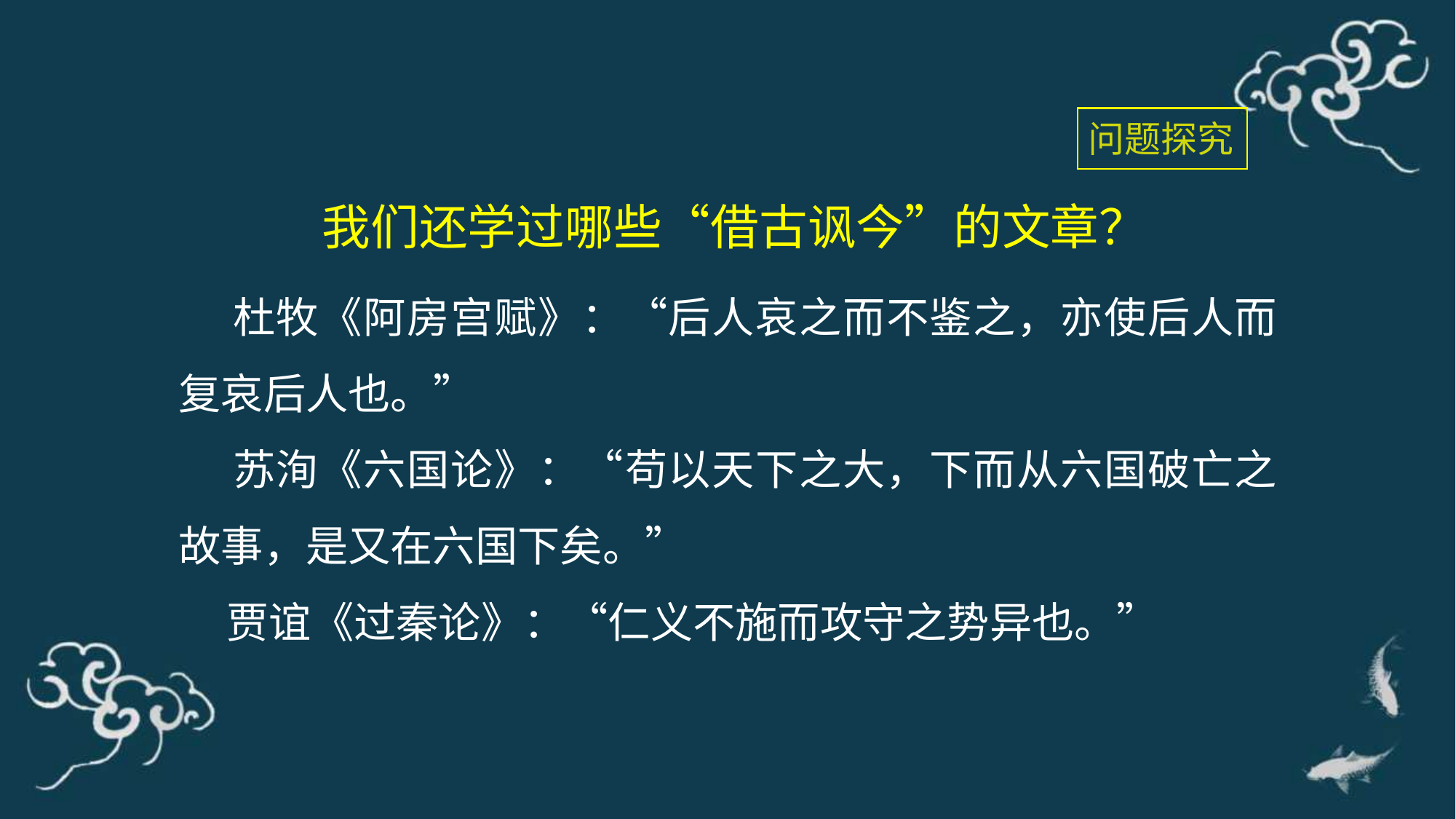

问题探究
我们还学过哪些“借古讽今”的文章？

    杜牧《阿房宫赋》：“后人哀之而不鉴之，亦使后人而复哀后人也。”
    苏洵《六国论》：“苟以天下之大，下而从六国破亡之故事，是又在六国下矣。”
    贾谊《过秦论》：“仁义不施而攻守之势异也。”